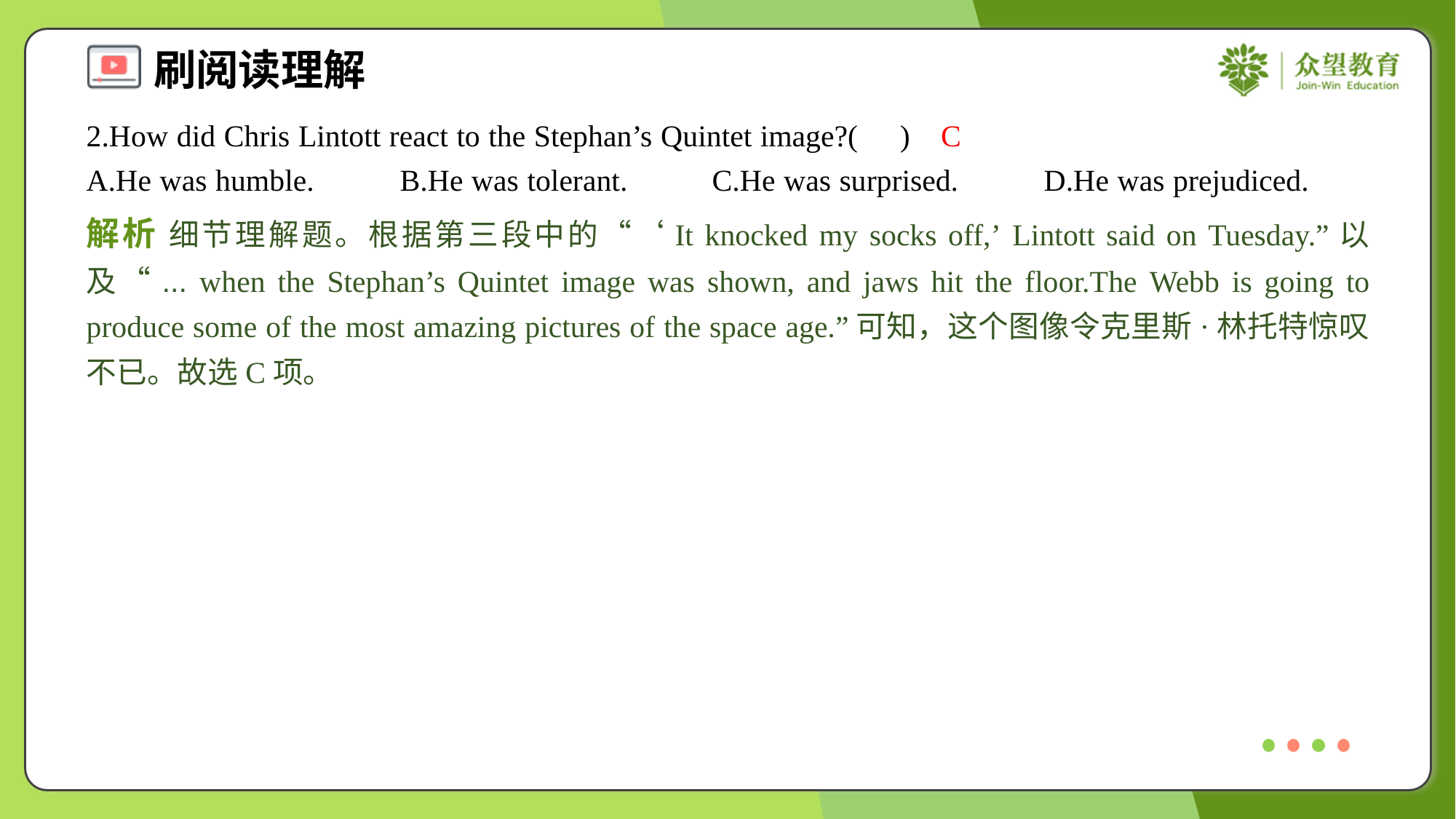

2.How did Chris Lintott react to the Stephan’s Quintet image?(     )
C
A.He was humble.	B.He was tolerant.	C.He was surprised.	D.He was prejudiced.
解析 细节理解题。根据第三段中的“‘It knocked my socks off,’ Lintott said on Tuesday.”以及“... when the Stephan’s Quintet image was shown, and jaws hit the floor.The Webb is going to produce some of the most amazing pictures of the space age.”可知，这个图像令克里斯·林托特惊叹不已。故选C项。